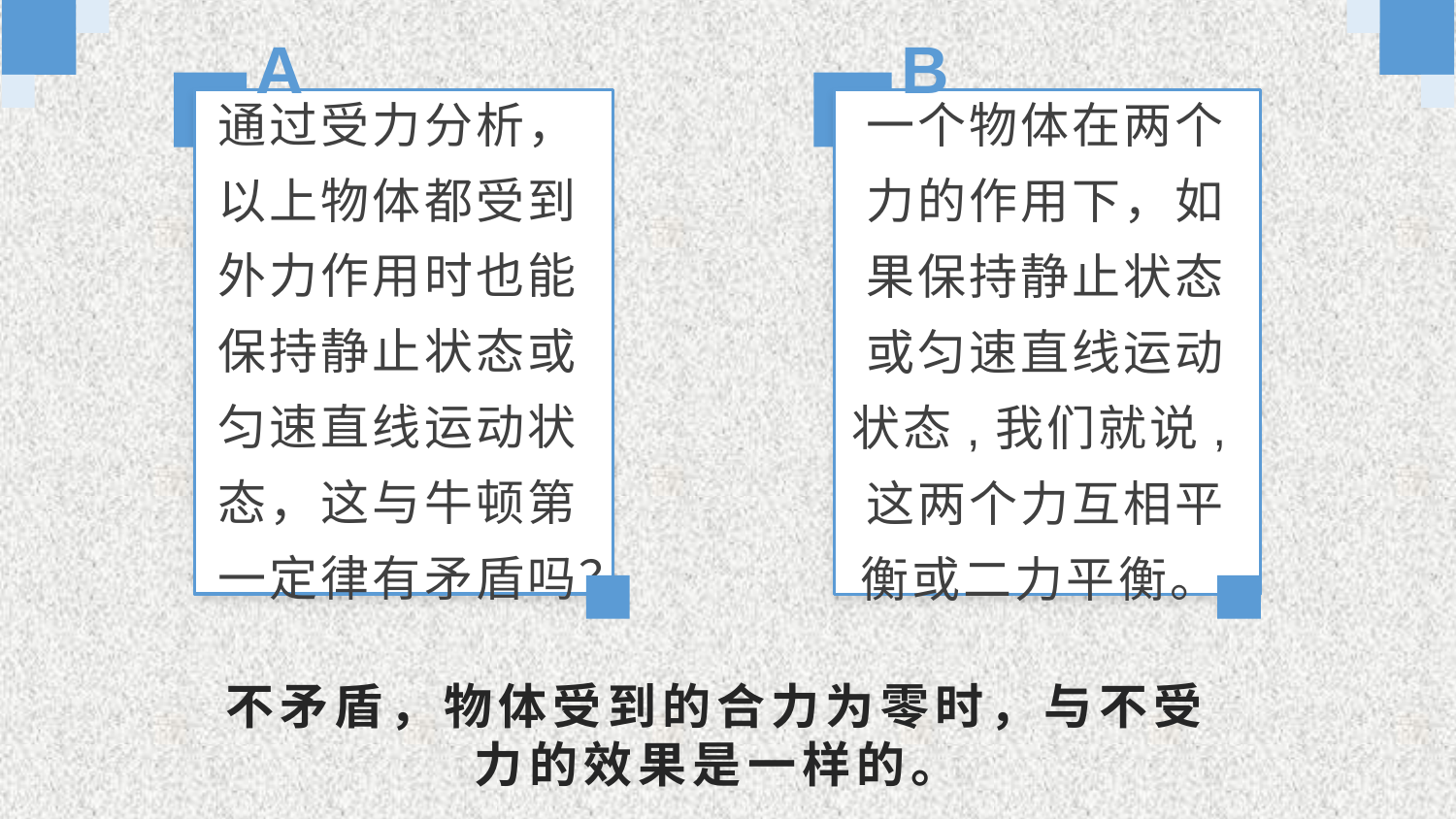

A
B

通过受力分析，以上物体都受到外力作用时也能保持静止状态或匀速直线运动状态，这与牛顿第一定律有矛盾吗？
一个物体在两个力的作用下，如果保持静止状态或匀速直线运动状态,我们就说,这两个力互相平衡或二力平衡。

不矛盾，物体受到的合力为零时，与不受力的效果是一样的。